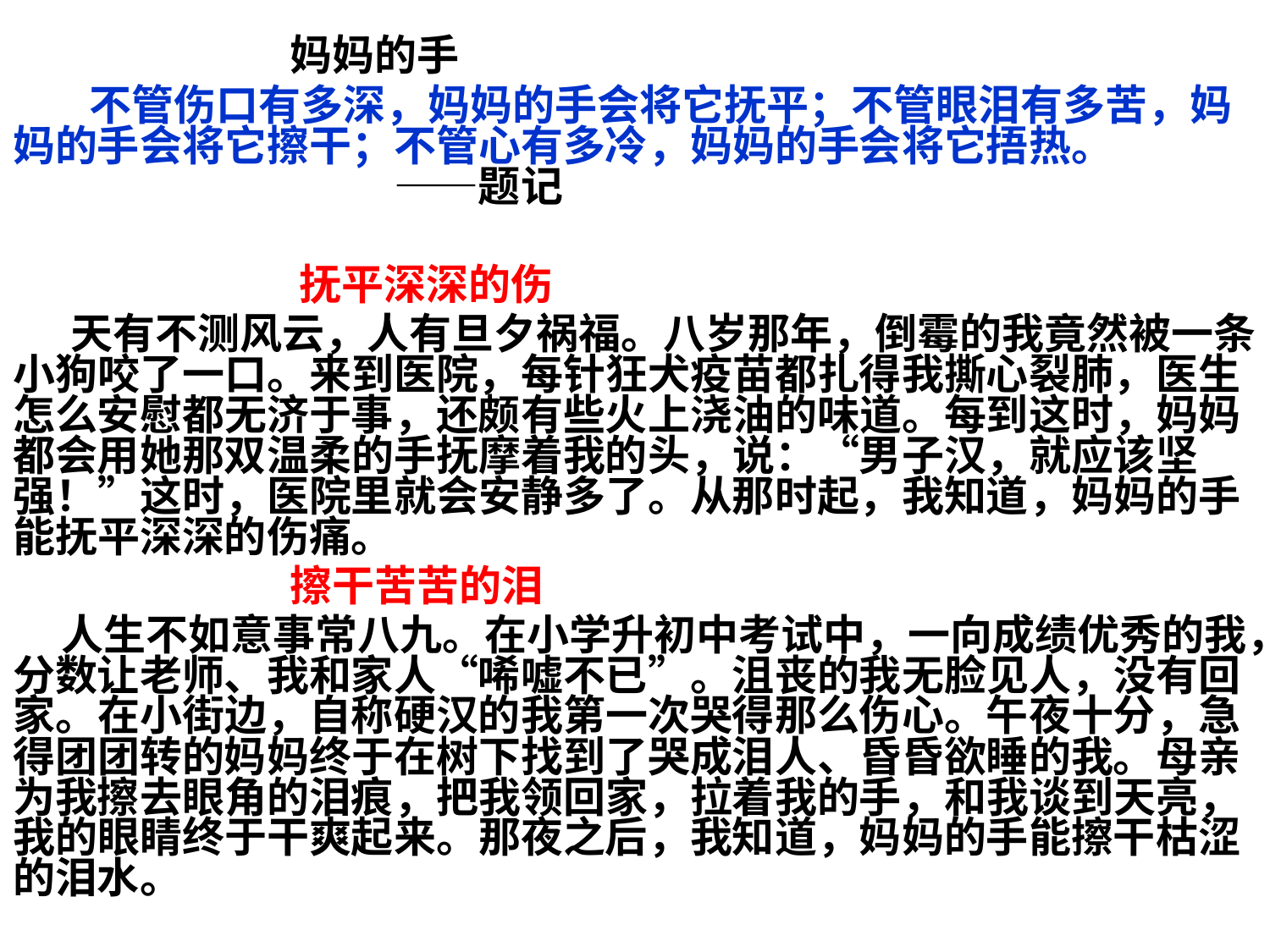

妈妈的手
       不管伤口有多深，妈妈的手会将它抚平；不管眼泪有多苦，妈妈的手会将它擦干；不管心有多冷，妈妈的手会将它捂热。                                                        ——题记

                             抚平深深的伤
     天有不测风云，人有旦夕祸福。八岁那年，倒霉的我竟然被一条小狗咬了一口。来到医院，每针狂犬疫苗都扎得我撕心裂肺，医生怎么安慰都无济于事，还颇有些火上浇油的味道。每到这时，妈妈都会用她那双温柔的手抚摩着我的头，说：“男子汉，就应该坚强！”这时，医院里就会安静多了。从那时起，我知道，妈妈的手能抚平深深的伤痛。
                            擦干苦苦的泪
    人生不如意事常八九。在小学升初中考试中，一向成绩优秀的我，分数让老师、我和家人“唏嘘不已”。沮丧的我无脸见人，没有回家。在小街边，自称硬汉的我第一次哭得那么伤心。午夜十分，急得团团转的妈妈终于在树下找到了哭成泪人、昏昏欲睡的我。母亲为我擦去眼角的泪痕，把我领回家，拉着我的手，和我谈到天亮，我的眼睛终于干爽起来。那夜之后，我知道，妈妈的手能擦干枯涩的泪水。